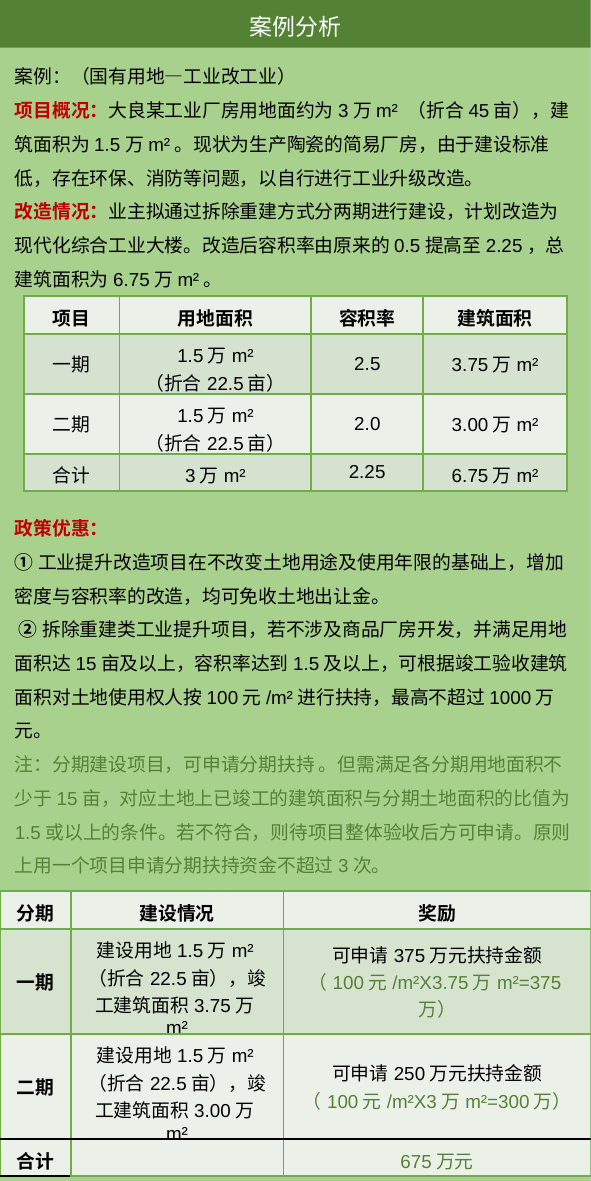

案例分析
案例：（国有用地—工业改工业）
项目概况：大良某工业厂房用地面约为3万m² （折合45亩），建筑面积为1.5万m²。现状为生产陶瓷的简易厂房，由于建设标准低，存在环保、消防等问题，以自行进行工业升级改造。
改造情况：业主拟通过拆除重建方式分两期进行建设，计划改造为现代化综合工业大楼。改造后容积率由原来的0.5提高至2.25，总建筑面积为6.75万m²。

政策优惠：
①工业提升改造项目在不改变土地用途及使用年限的基础上，增加密度与容积率的改造，均可免收土地出让金。
 ②拆除重建类工业提升项目，若不涉及商品厂房开发，并满足用地面积达15亩及以上，容积率达到1.5及以上，可根据竣工验收建筑面积对土地使用权人按100元/m²进行扶持，最高不超过1000万元。
注：分期建设项目，可申请分期扶持 。但需满足各分期用地面积不少于15亩，对应土地上已竣工的建筑面积与分期土地面积的比值为1.5或以上的条件。若不符合，则待项目整体验收后方可申请。原则上用一个项目申请分期扶持资金不超过3次。
项目申请分期扶持具体核算如下：

| 项目 | 用地面积 | 容积率 | 建筑面积 |
| --- | --- | --- | --- |
| 一期 | 1.5万m² （折合22.5亩） | 2.5 | 3.75万m² |
| 二期 | 1.5万m² （折合22.5亩） | 2.0 | 3.00万m² |
| 合计 | 3万m² | 2.25 | 6.75万m² |
| 分期 | 建设情况 | 奖励 |
| --- | --- | --- |
| 一期 | 建设用地1.5万m²（折合22.5亩），竣工建筑面积3.75万m² | 可申请375万元扶持金额 （100元/m²X3.75万m²=375万） |
| 二期 | 建设用地1.5万m²（折合22.5亩），竣工建筑面积3.00万m² | 可申请250万元扶持金额 （100元/m²X3万m²=300万） |
| 合计 |  | 675万元 |